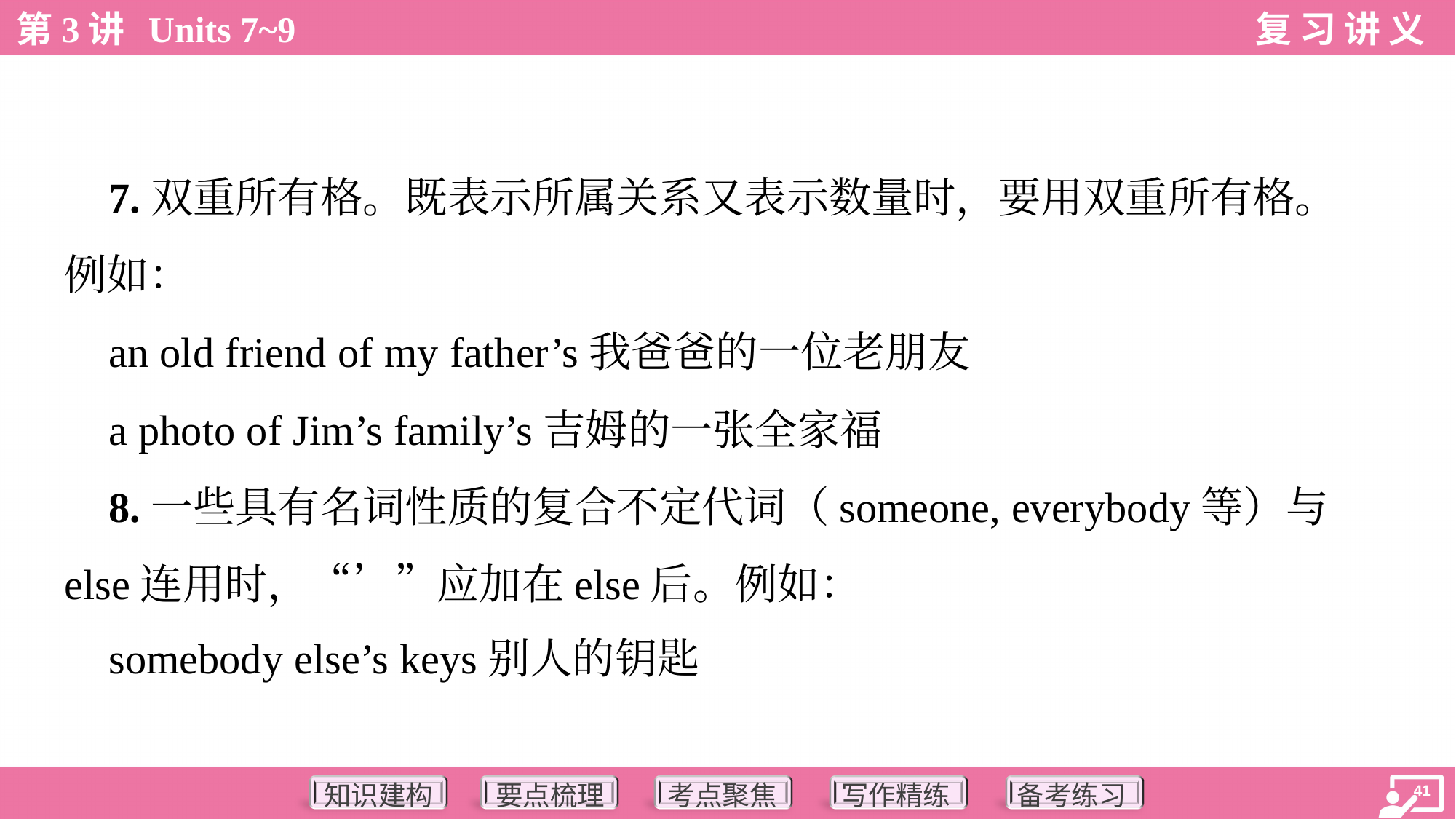

7.双重所有格。既表示所属关系又表示数量时，要用双重所有格。
例如：
    an old friend of my father’s我爸爸的一位老朋友
    a photo of Jim’s family’s吉姆的一张全家福
    8.一些具有名词性质的复合不定代词（someone, everybody等）与
else连用时，“’”应加在else后。例如：
    somebody else’s keys别人的钥匙